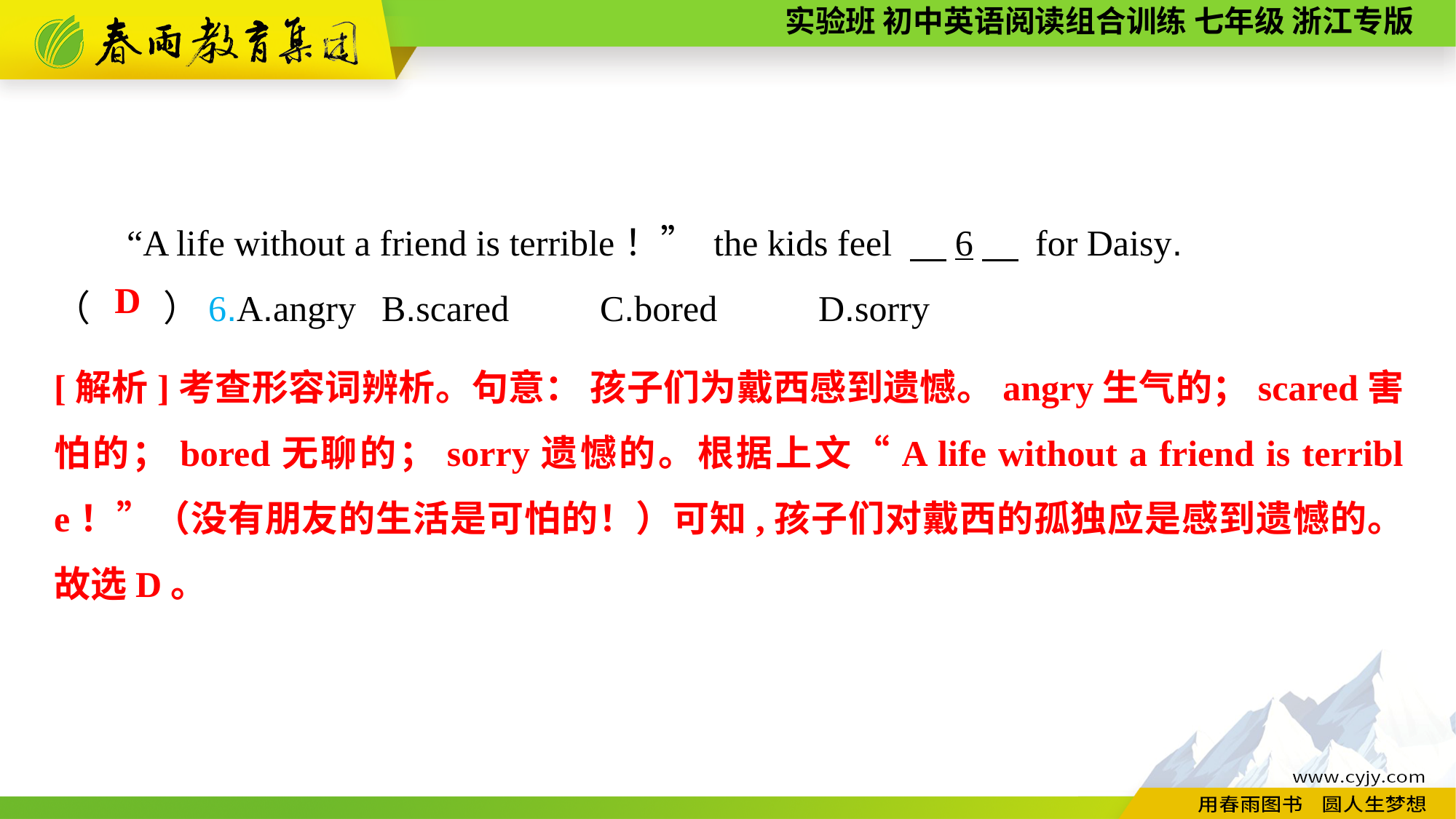

“A life without a friend is terrible！” the kids feel 　6　 for Daisy.
（　　）6.A.angry	B.scared	C.bored	D.sorry
D
[解析]考查形容词辨析。句意： 孩子们为戴西感到遗憾。angry生气的；scared害怕的；bored无聊的；sorry遗憾的。根据上文“A life without a friend is terrible！”（没有朋友的生活是可怕的！）可知,孩子们对戴西的孤独应是感到遗憾的。故选D。